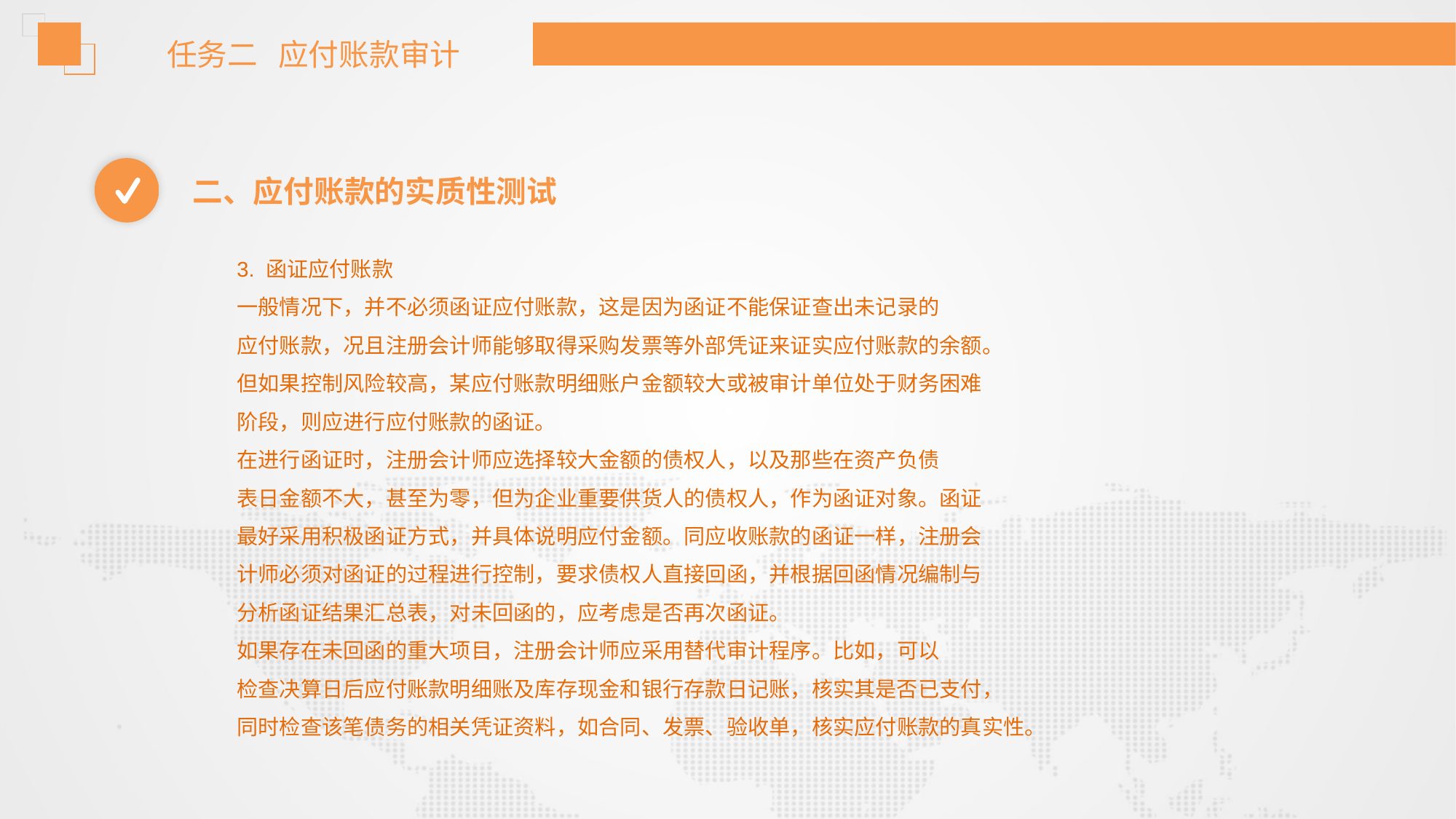

任务二   应付账款审计

二、应付账款的实质性测试
3. 函证应付账款
一般情况下，并不必须函证应付账款，这是因为函证不能保证查出未记录的
应付账款，况且注册会计师能够取得采购发票等外部凭证来证实应付账款的余额。
但如果控制风险较高，某应付账款明细账户金额较大或被审计单位处于财务困难
阶段，则应进行应付账款的函证。
在进行函证时，注册会计师应选择较大金额的债权人，以及那些在资产负债
表日金额不大，甚至为零，但为企业重要供货人的债权人，作为函证对象。函证
最好采用积极函证方式，并具体说明应付金额。同应收账款的函证一样，注册会
计师必须对函证的过程进行控制，要求债权人直接回函，并根据回函情况编制与
分析函证结果汇总表，对未回函的，应考虑是否再次函证。
如果存在未回函的重大项目，注册会计师应采用替代审计程序。比如，可以
检查决算日后应付账款明细账及库存现金和银行存款日记账，核实其是否已支付，
同时检查该笔债务的相关凭证资料，如合同、发票、验收单，核实应付账款的真实性。